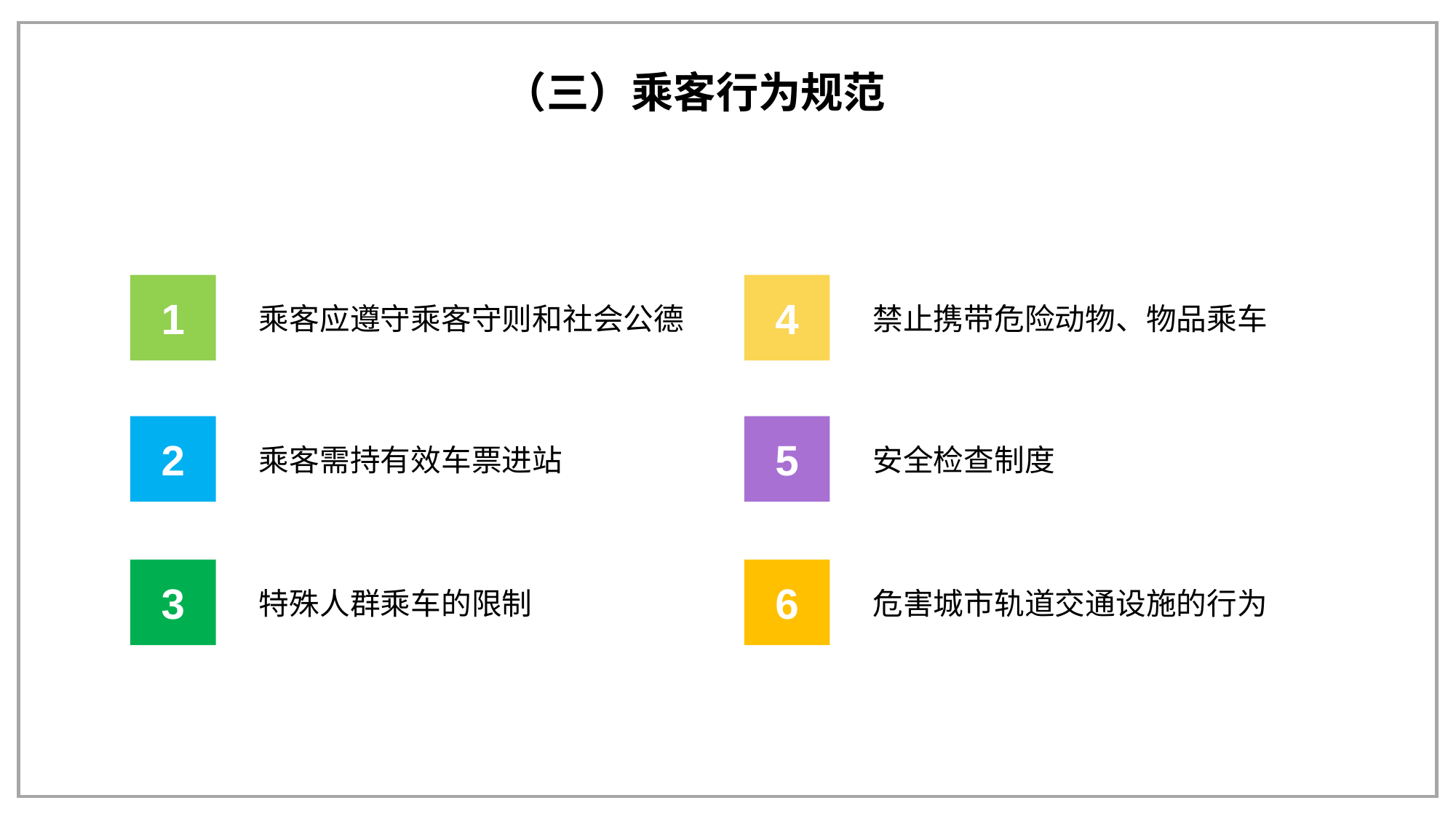

（三）乘客行为规范
1
4
乘客应遵守乘客守则和社会公德
禁止携带危险动物、物品乘车
2
5
乘客需持有效车票进站
安全检查制度
3
6
特殊人群乘车的限制
危害城市轨道交通设施的行为